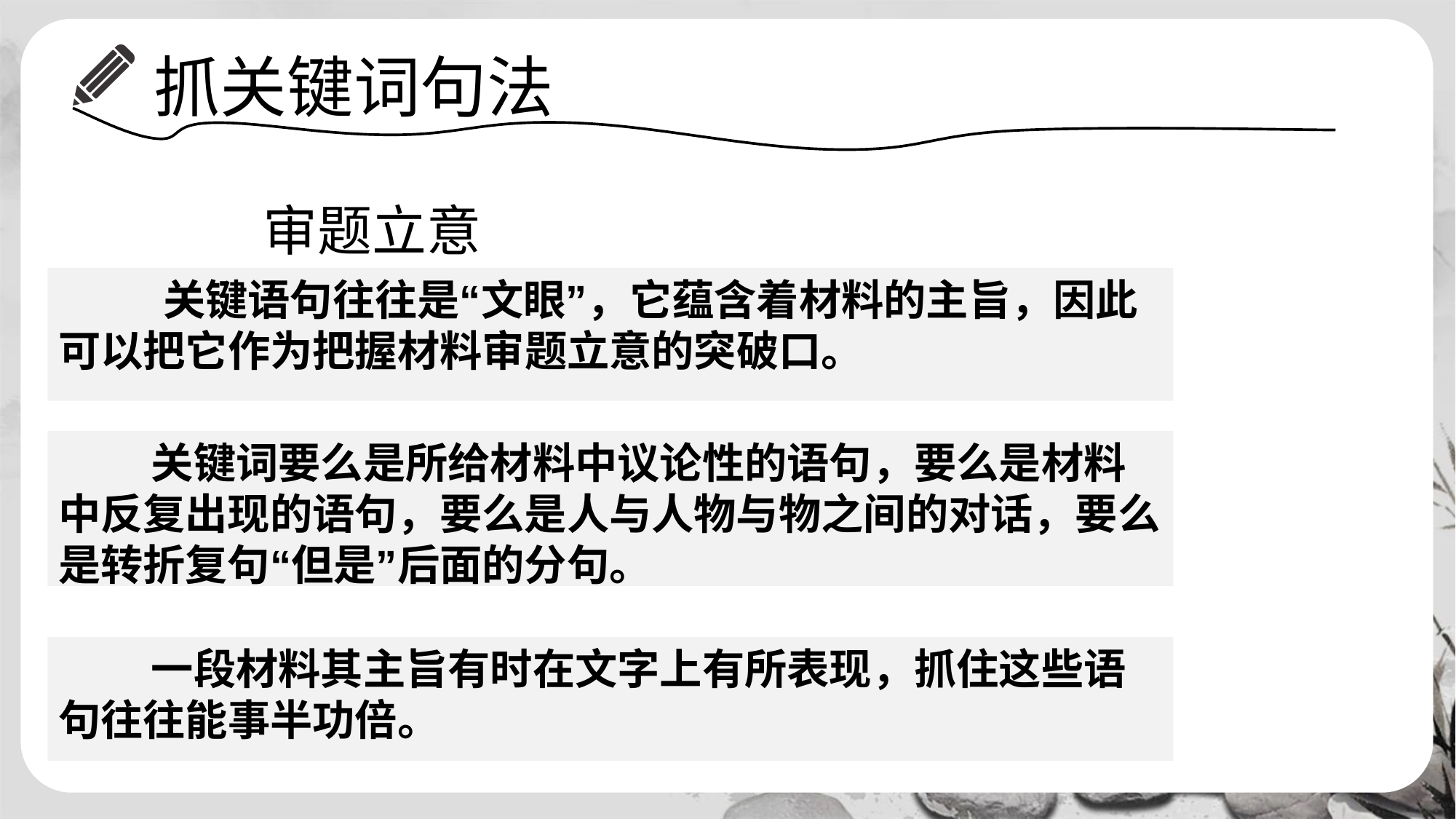

# 抓关键词句法
审题立意
        关键语句往往是“文眼”，它蕴含着材料的主旨，因此可以把它作为把握材料审题立意的突破口。
       关键词要么是所给材料中议论性的语句，要么是材料中反复出现的语句，要么是人与人物与物之间的对话，要么是转折复句“但是”后面的分句。
       一段材料其主旨有时在文字上有所表现，抓住这些语句往往能事半功倍。